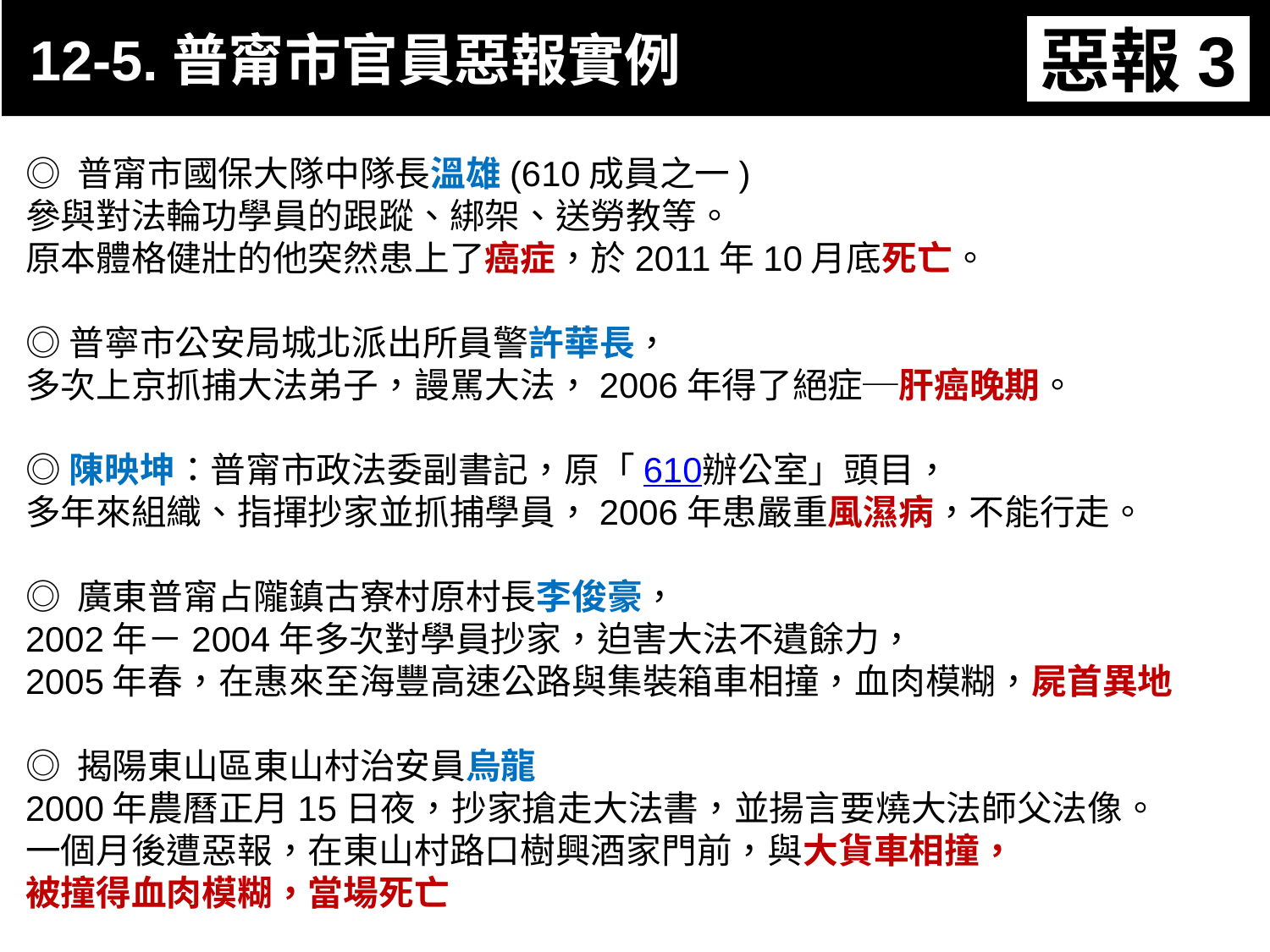

12-5.普甯市官員惡報實例
惡報3
11-3. XX市官員惡報實例
◎ 普甯市國保大隊中隊長溫雄(610成員之一)
參與對法輪功學員的跟蹤、綁架、送勞教等。
原本體格健壯的他突然患上了癌症，於2011年10月底死亡。

◎普寧市公安局城北派出所員警許華長，
多次上京抓捕大法弟子，謾駡大法，2006年得了絕症─肝癌晚期。

◎陳映坤：普甯市政法委副書記，原「610辦公室」頭目，
多年來組織、指揮抄家並抓捕學員，2006年患嚴重風濕病，不能行走。

◎ 廣東普甯占隴鎮古寮村原村長李俊豪，
2002年－2004年多次對學員抄家，迫害大法不遺餘力，
2005年春，在惠來至海豐高速公路與集裝箱車相撞，血肉模糊，屍首異地

◎ 揭陽東山區東山村治安員烏龍
2000年農曆正月15日夜，抄家搶走大法書，並揚言要燒大法師父法像。
一個月後遭惡報，在東山村路口樹興酒家門前，與大貨車相撞，
被撞得血肉模糊，當場死亡